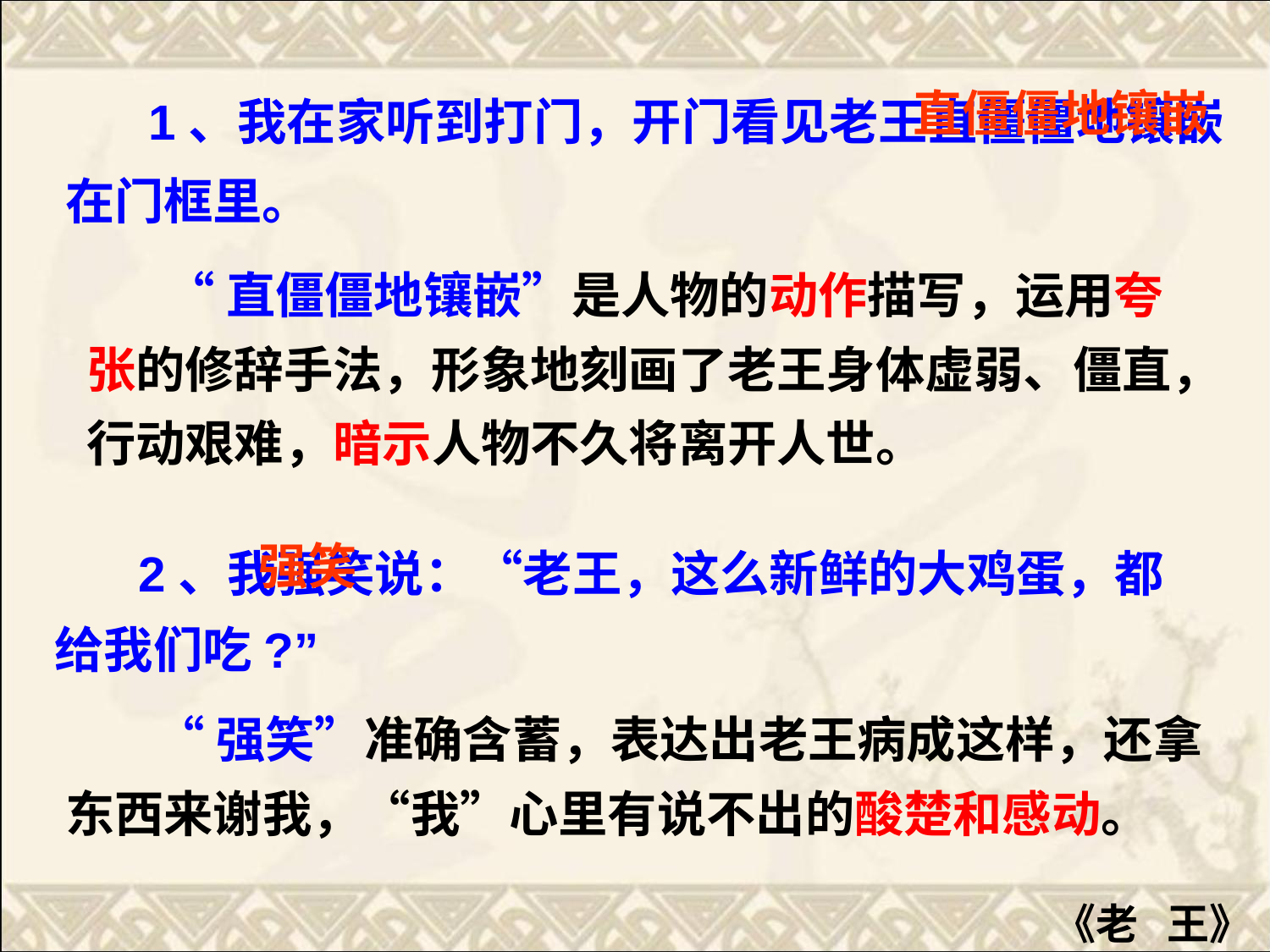

1、我在家听到打门，开门看见老王直僵僵地镶嵌在门框里。
直僵僵地镶嵌
       “直僵僵地镶嵌”是人物的动作描写，运用夸张的修辞手法，形象地刻画了老王身体虚弱、僵直，行动艰难，暗示人物不久将离开人世。
　  2、我强笑说：“老王，这么新鲜的大鸡蛋，都给我们吃?”
强笑
        “强笑”准确含蓄，表达出老王病成这样，还拿东西来谢我，“我”心里有说不出的酸楚和感动。
《老   王》